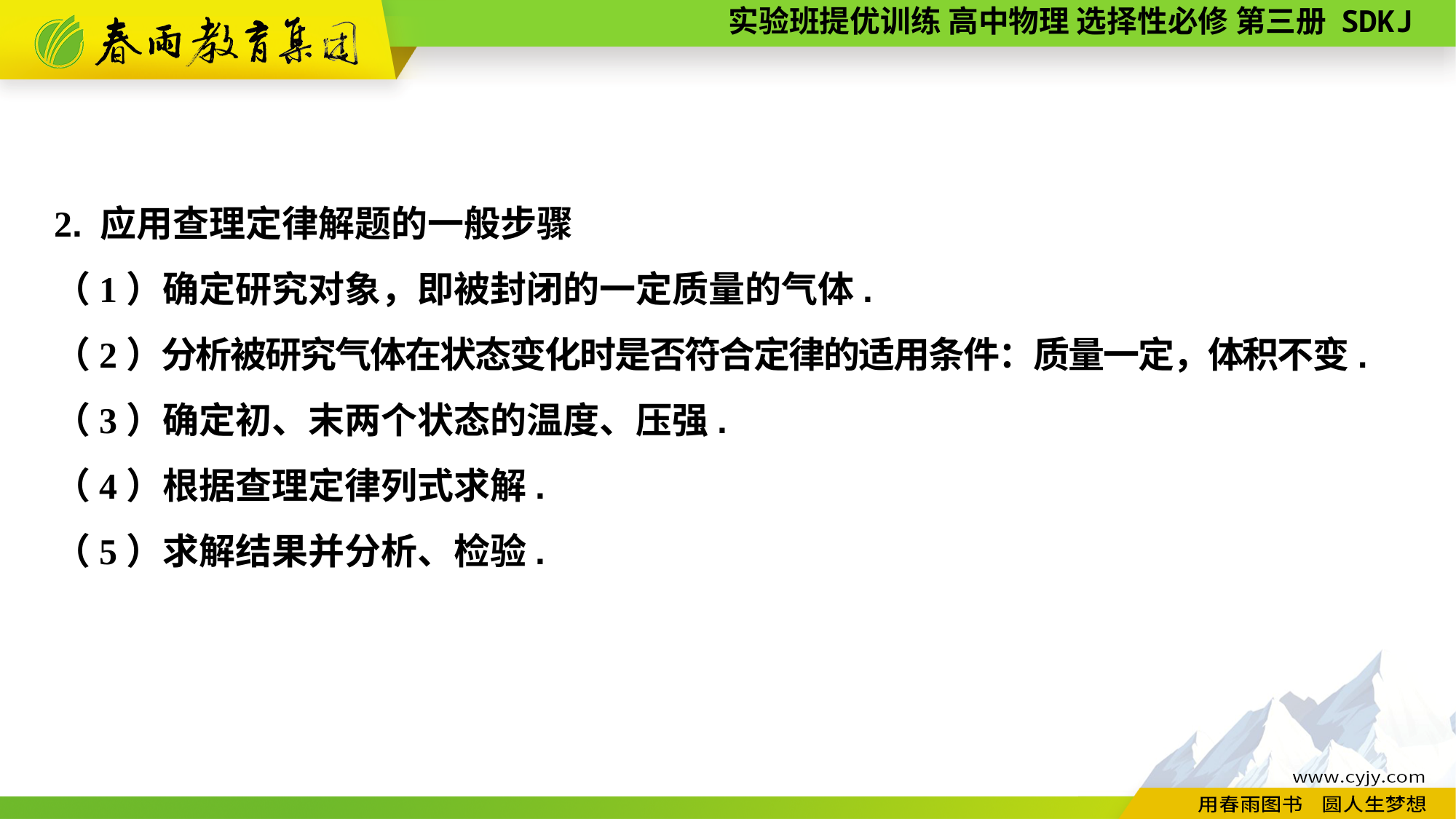

2. 应用查理定律解题的一般步骤
（1）确定研究对象，即被封闭的一定质量的气体.
（2）分析被研究气体在状态变化时是否符合定律的适用条件：质量一定，体积不变.
（3）确定初、末两个状态的温度、压强.
（4）根据查理定律列式求解.
（5）求解结果并分析、检验.